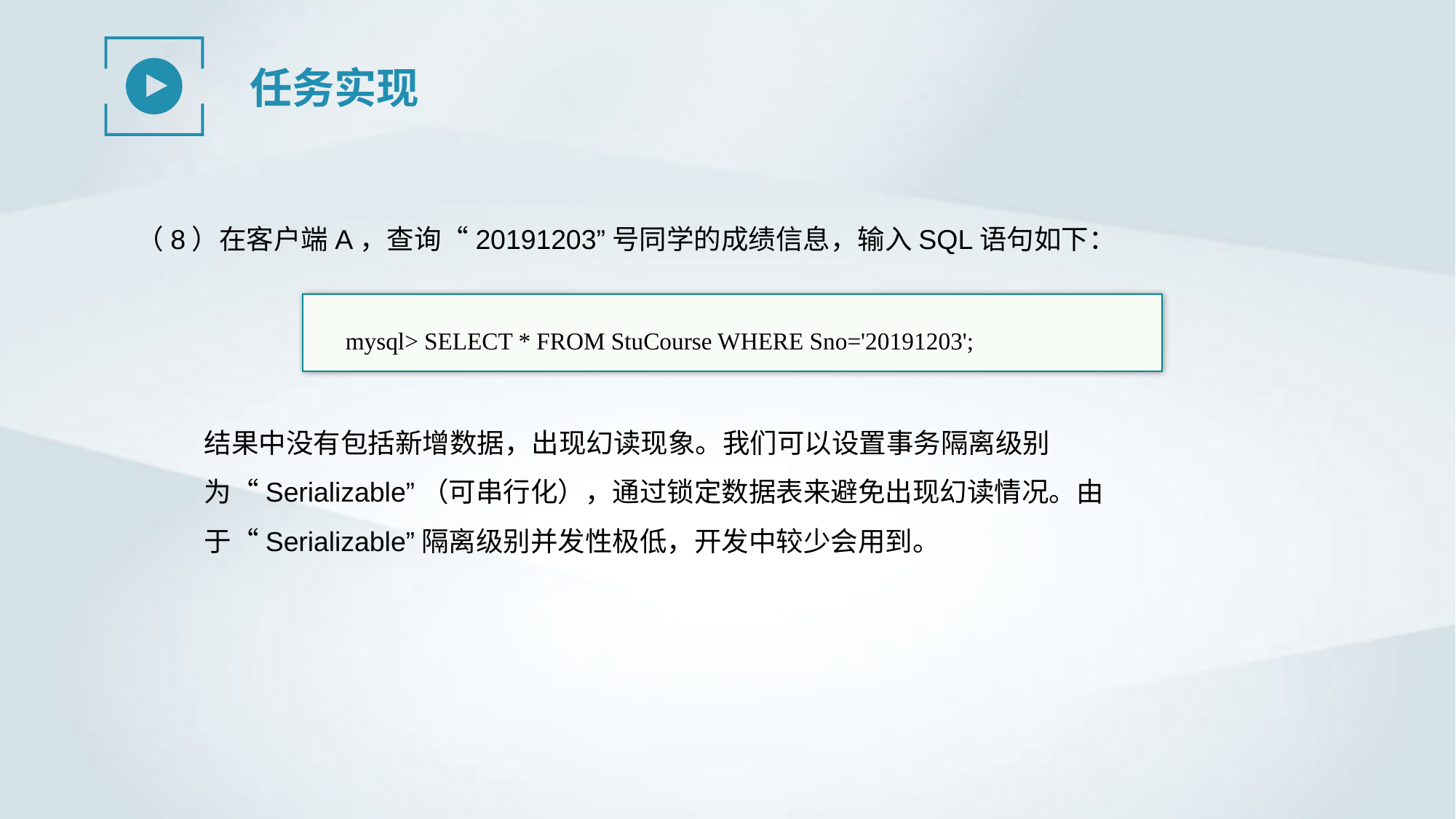

任务实现
（8）在客户端A，查询“20191203”号同学的成绩信息，输入SQL语句如下：
mysql> SELECT * FROM StuCourse WHERE Sno='20191203';
结果中没有包括新增数据，出现幻读现象。我们可以设置事务隔离级别为“Serializable”（可串行化），通过锁定数据表来避免出现幻读情况。由于“Serializable”隔离级别并发性极低，开发中较少会用到。